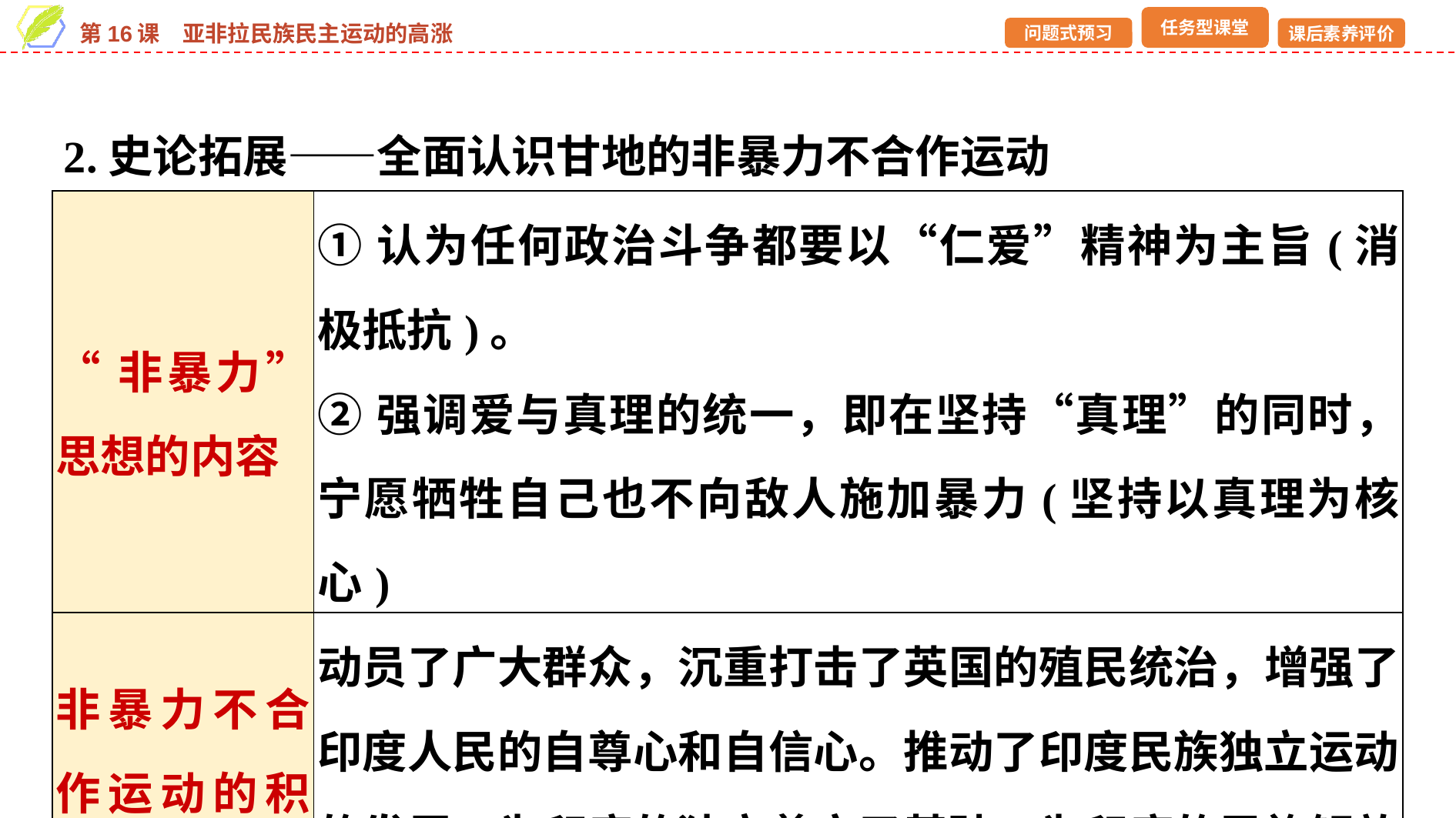

2.史论拓展——全面认识甘地的非暴力不合作运动
| “非暴力”思想的内容 | ①认为任何政治斗争都要以“仁爱”精神为主旨(消极抵抗)。 ②强调爱与真理的统一，即在坚持“真理”的同时，宁愿牺牲自己也不向敌人施加暴力(坚持以真理为核心) |
| --- | --- |
| 非暴力不合作运动的积极性 | 动员了广大群众，沉重打击了英国的殖民统治，增强了印度人民的自尊心和自信心。推动了印度民族独立运动的发展，为印度的独立奠定了基础，为印度的民族解放斗争积累了宝贵经验 |